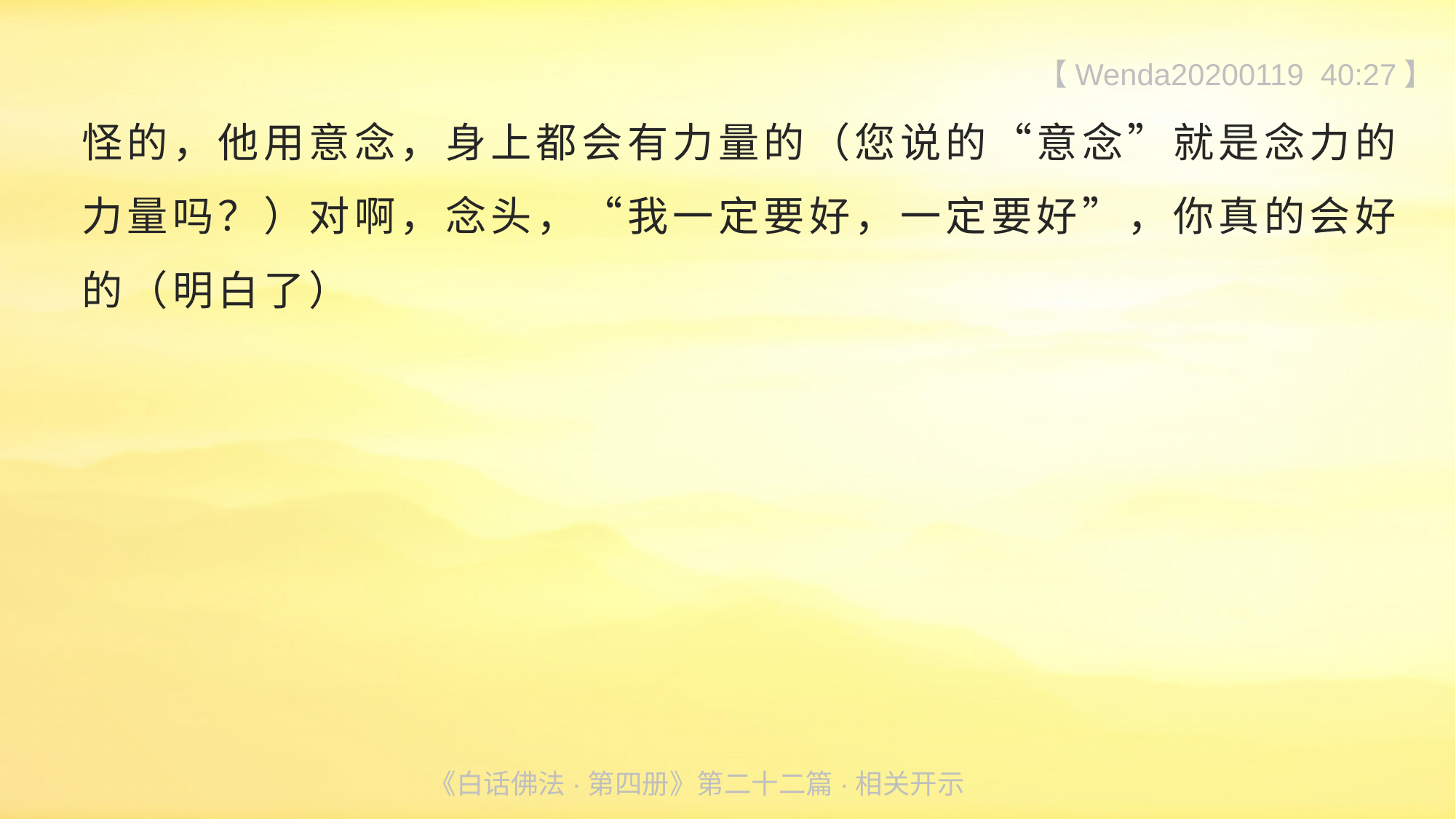

【Wenda20200119  40:27】
怪的，他用意念，身上都会有力量的（您说的“意念”就是念力的力量吗？）对啊，念头，“我一定要好，一定要好”，你真的会好的（明白了）
《白话佛法·第四册》第二十二篇·相关开示